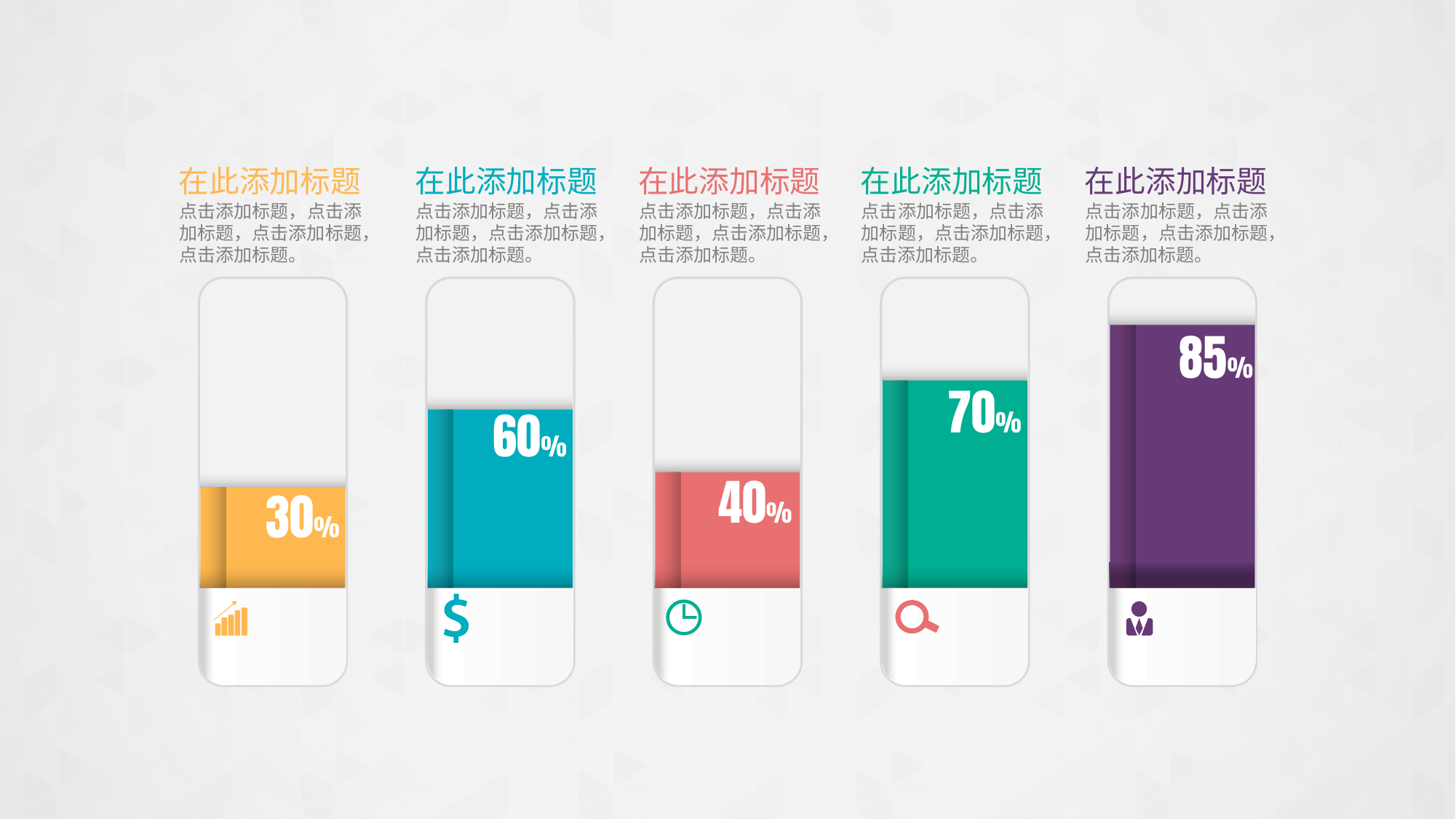

在此添加标题
点击添加标题，点击添加标题，点击添加标题，点击添加标题。

30%

在此添加标题
点击添加标题，点击添加标题，点击添加标题，点击添加标题。

60%

在此添加标题
点击添加标题，点击添加标题，点击添加标题，点击添加标题。

40%

在此添加标题
点击添加标题，点击添加标题，点击添加标题，点击添加标题。

70%

在此添加标题
点击添加标题，点击添加标题，点击添加标题，点击添加标题。

85%